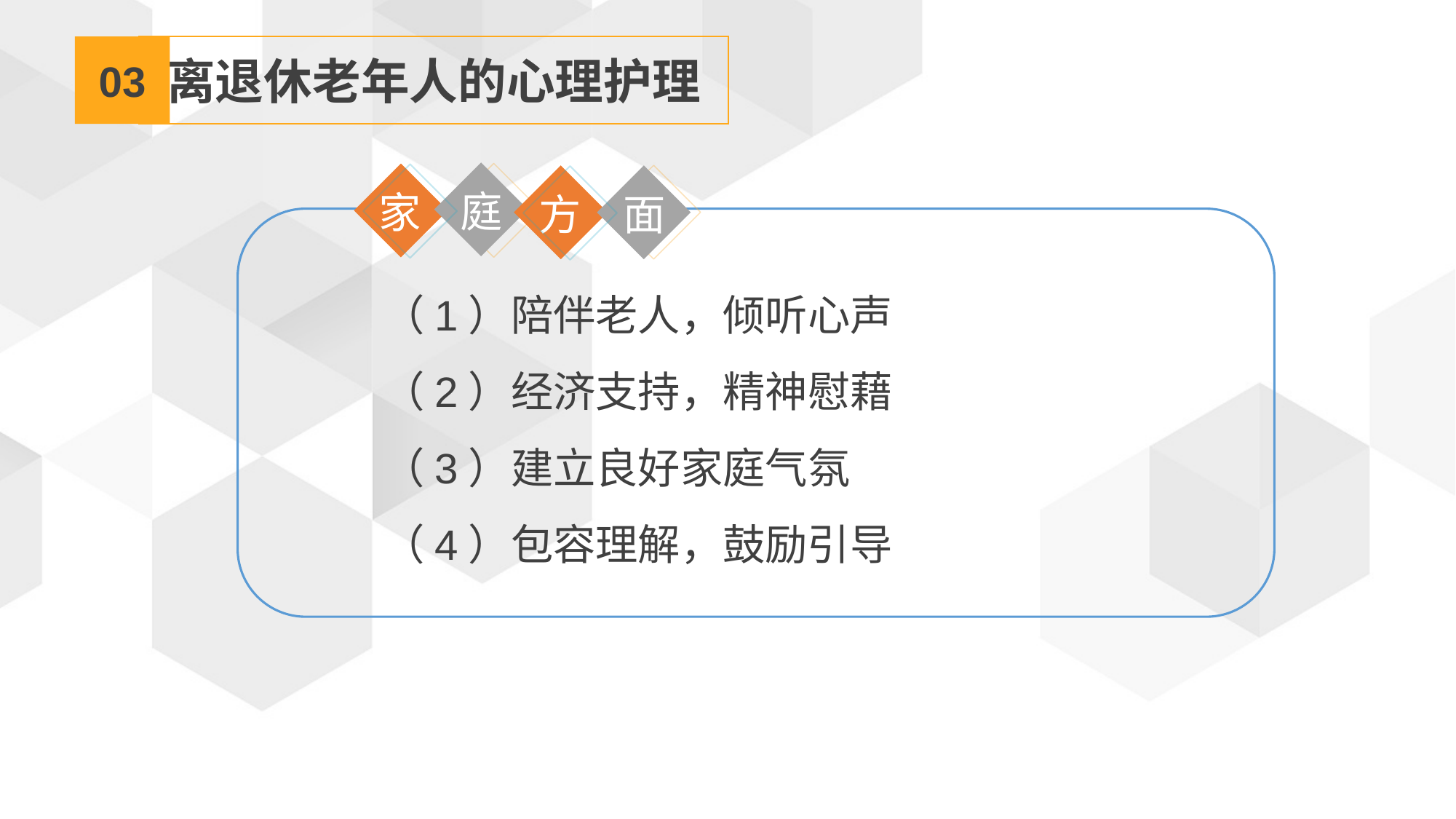

03
离退休老年人的心理护理

庭

家

方

面

（1）陪伴老人，倾听心声
（2）经济支持，精神慰藉
（3）建立良好家庭气氛
（4）包容理解，鼓励引导